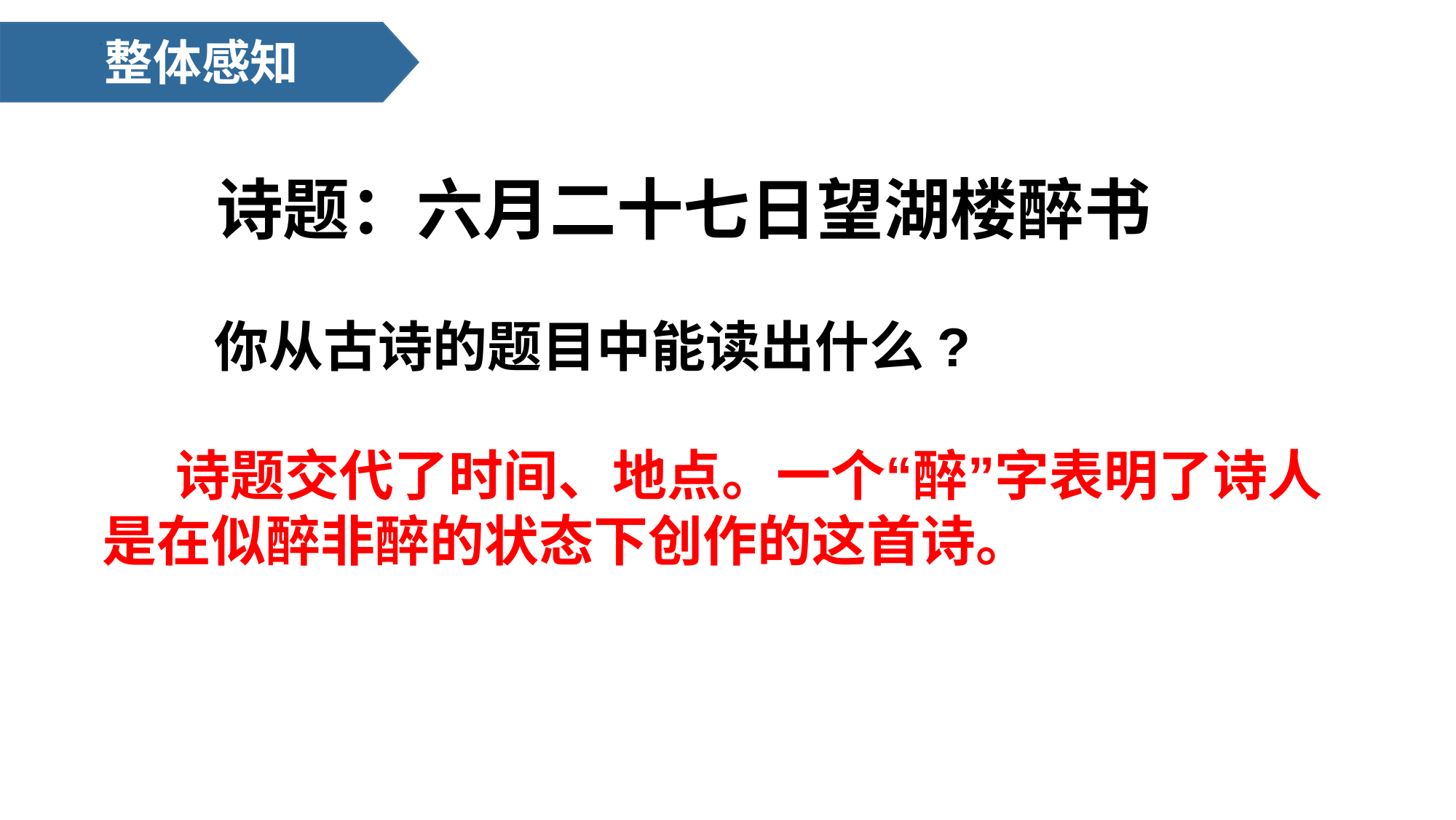

整体感知
诗题：六月二十七日望湖楼醉书
你从古诗的题目中能读出什么?
    诗题交代了时间、地点。一个“醉”字表明了诗人是在似醉非醉的状态下创作的这首诗。